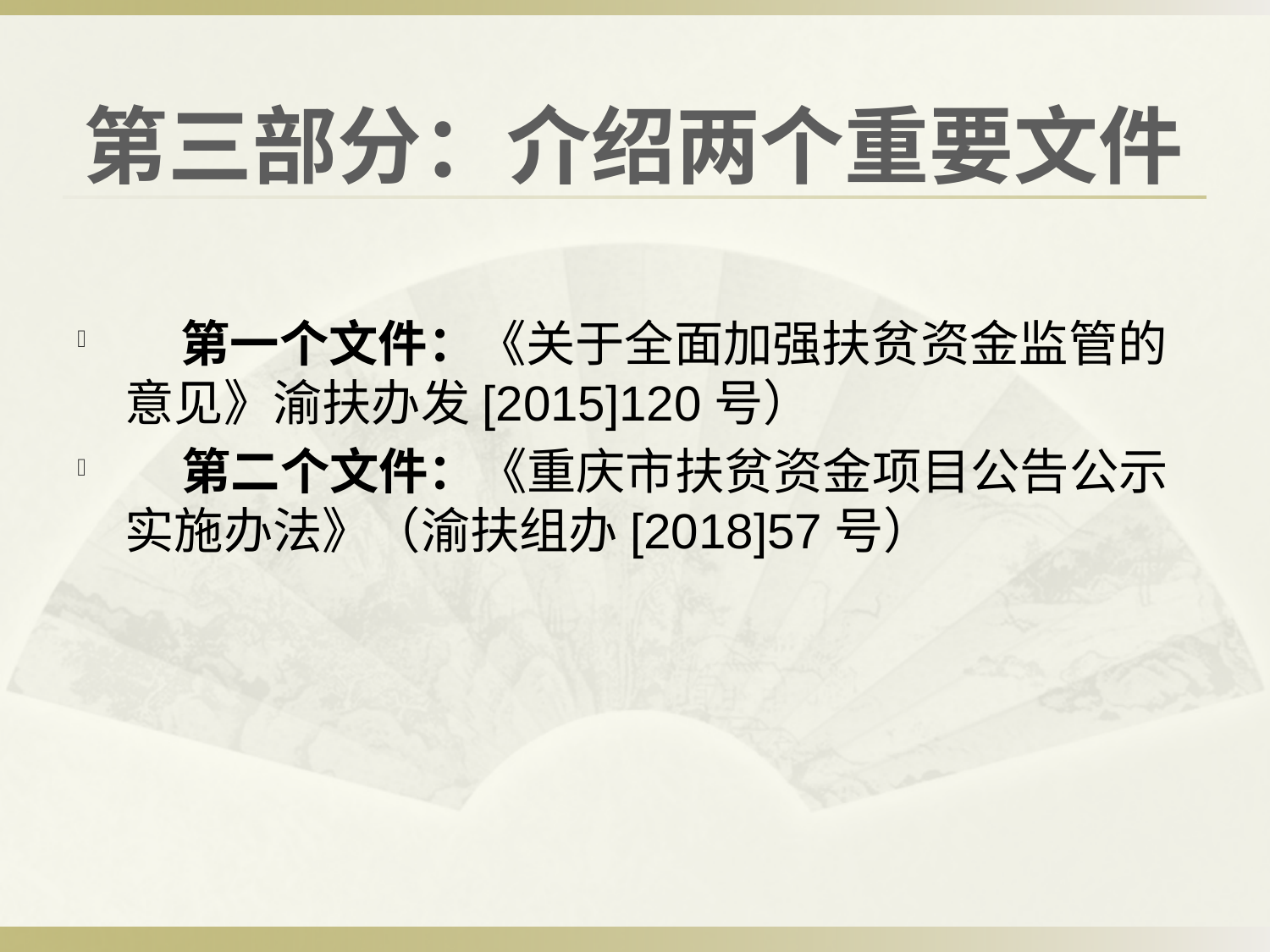

第三部分：介绍两个重要文件
    第一个文件：《关于全面加强扶贫资金监管的意见》渝扶办发[2015]120号）
    第二个文件：《重庆市扶贫资金项目公告公示实施办法》（渝扶组办[2018]57号）